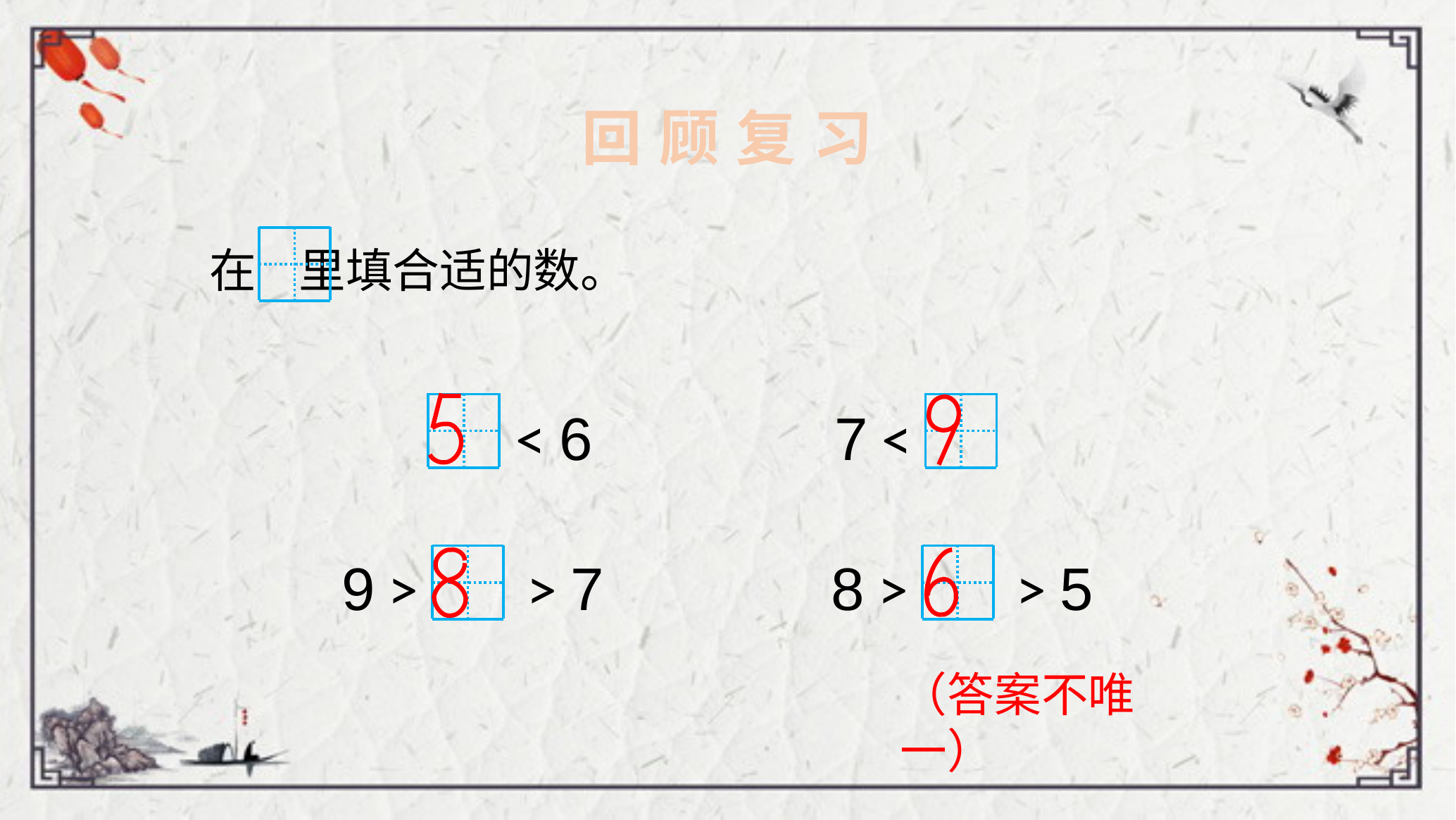

回 顾 复 习
 在    里填合适的数。

 < 6
 7 <

 9 >        > 7
 8 >        > 5

（答案不唯一）